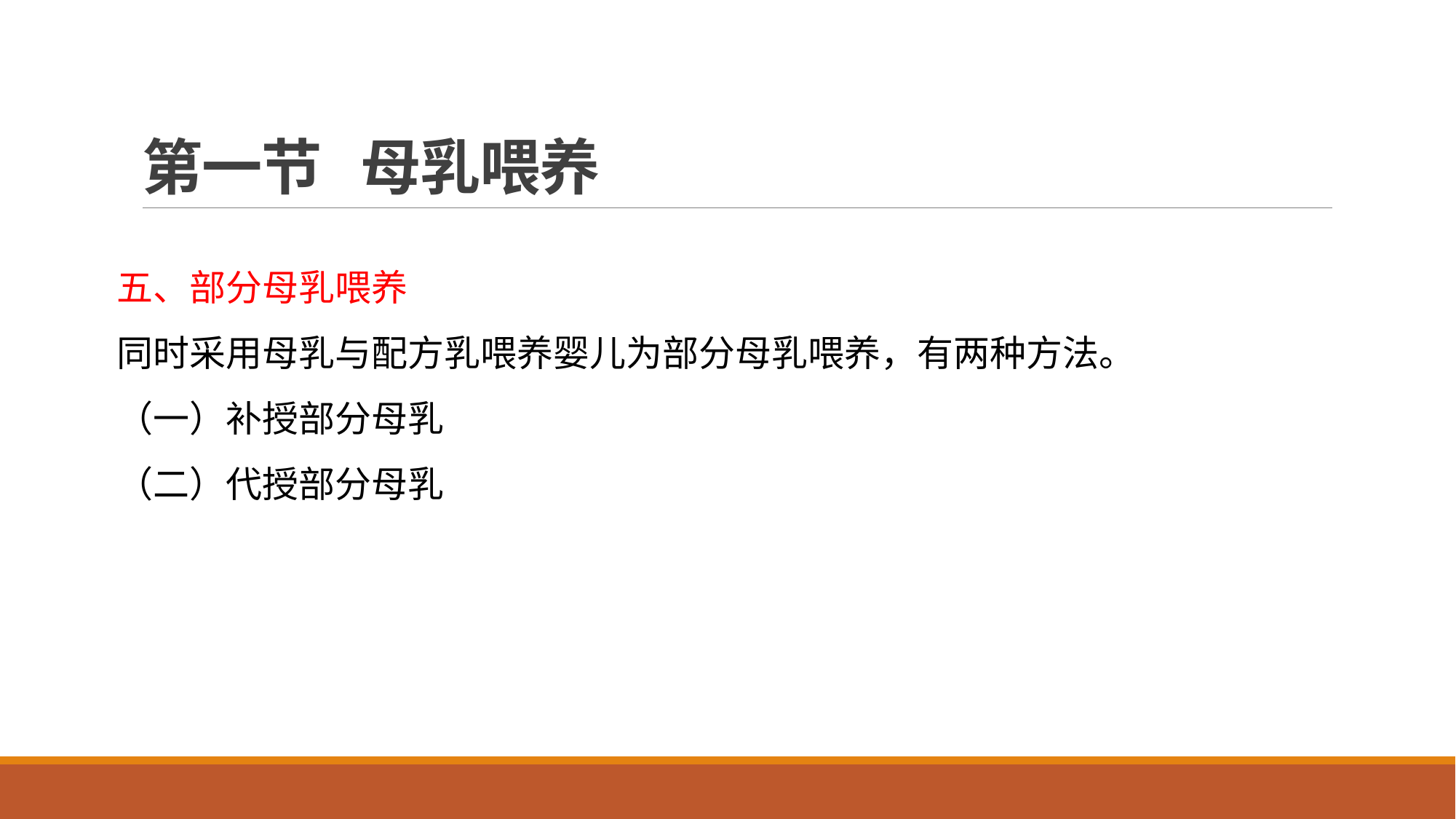

# 第一节   母乳喂养
五、部分母乳喂养
同时采用母乳与配方乳喂养婴儿为部分母乳喂养，有两种方法。
（一）补授部分母乳
（二）代授部分母乳